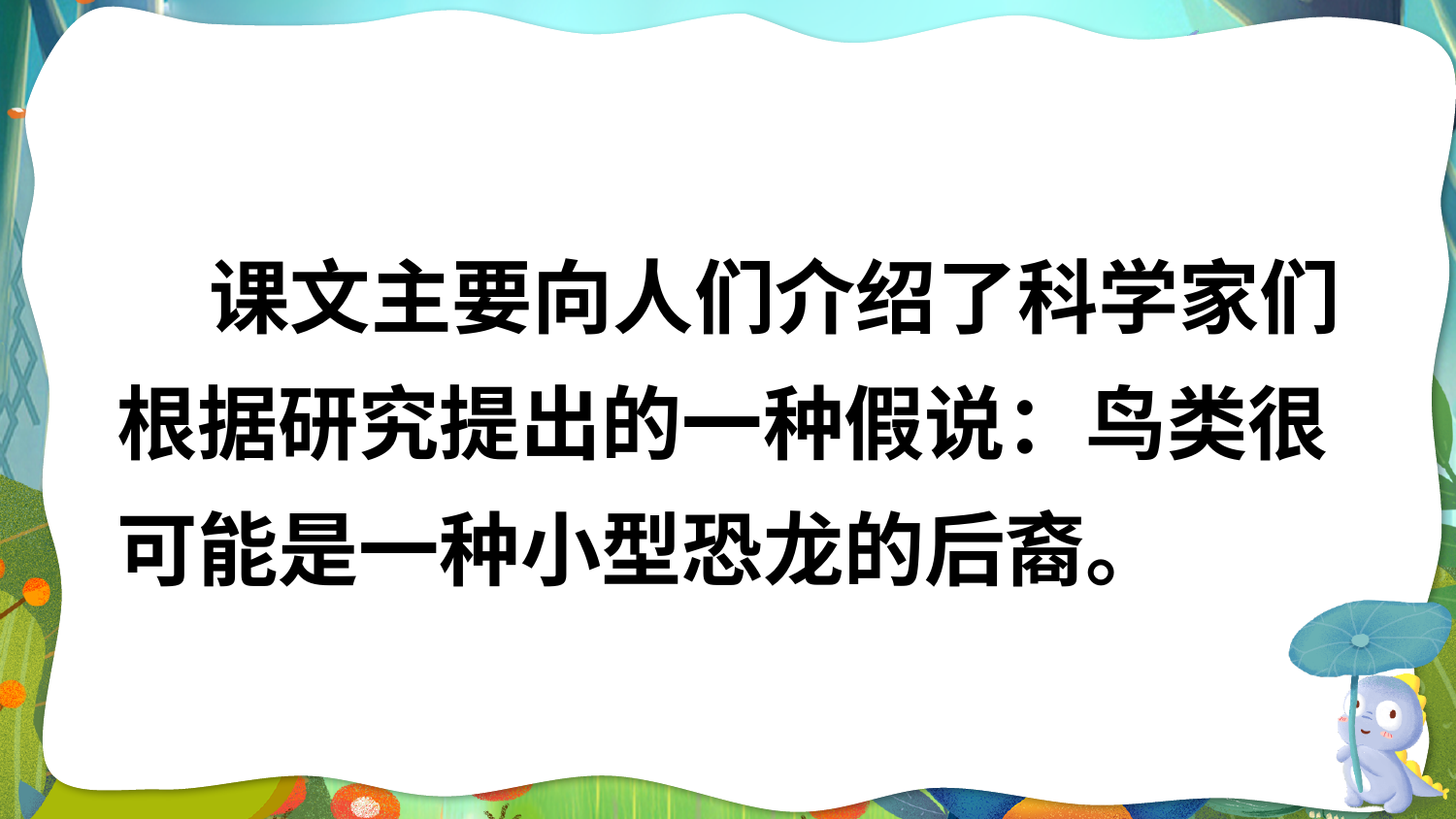

课文主要向人们介绍了科学家们根据研究提出的一种假说：鸟类很可能是一种小型恐龙的后裔。